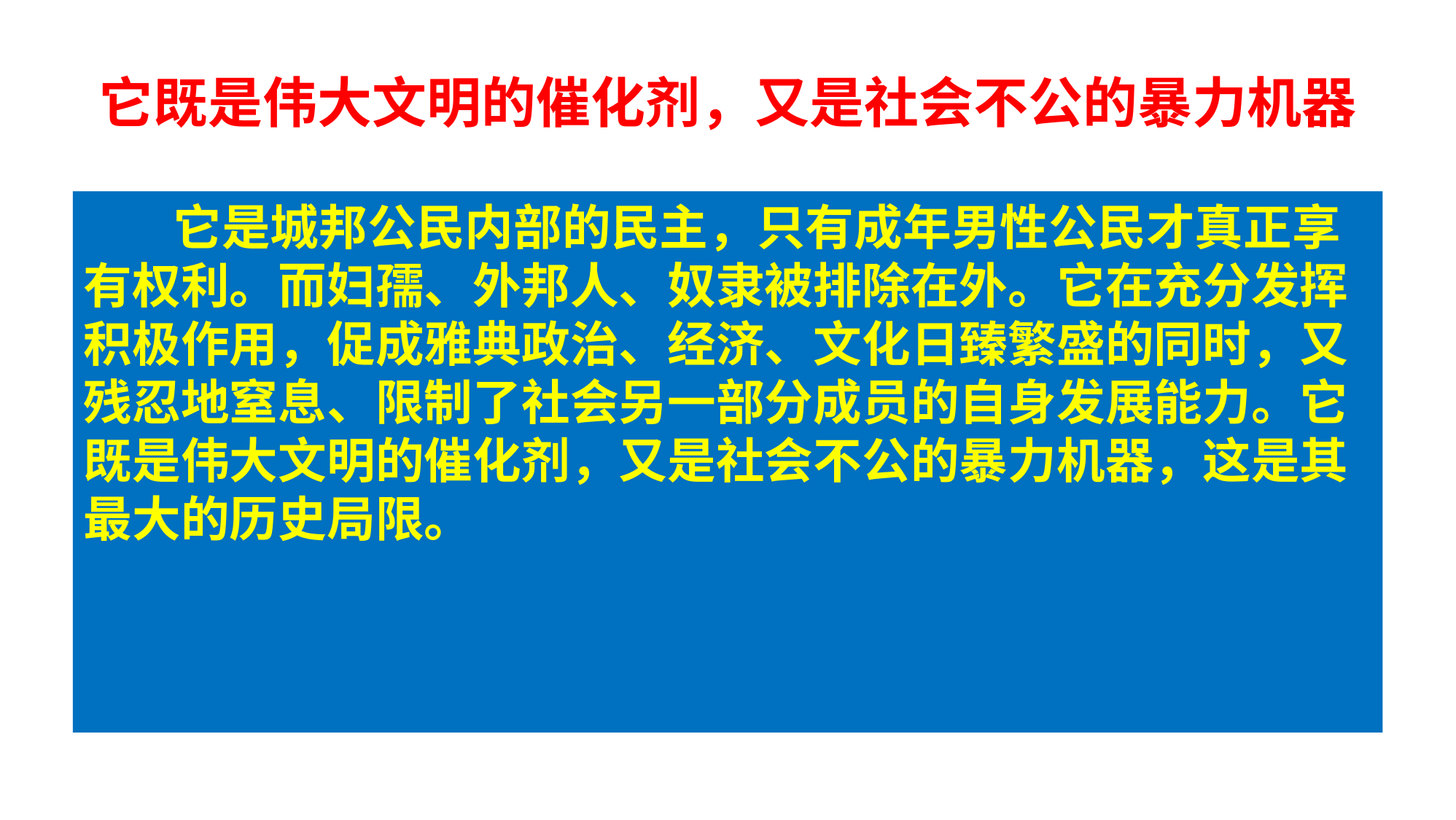

# 它既是伟大文明的催化剂，又是社会不公的暴力机器
       它是城邦公民内部的民主，只有成年男性公民才真正享有权利。而妇孺、外邦人、奴隶被排除在外。它在充分发挥积极作用，促成雅典政治、经济、文化日臻繁盛的同时，又残忍地窒息、限制了社会另一部分成员的自身发展能力。它既是伟大文明的催化剂，又是社会不公的暴力机器，这是其最大的历史局限。